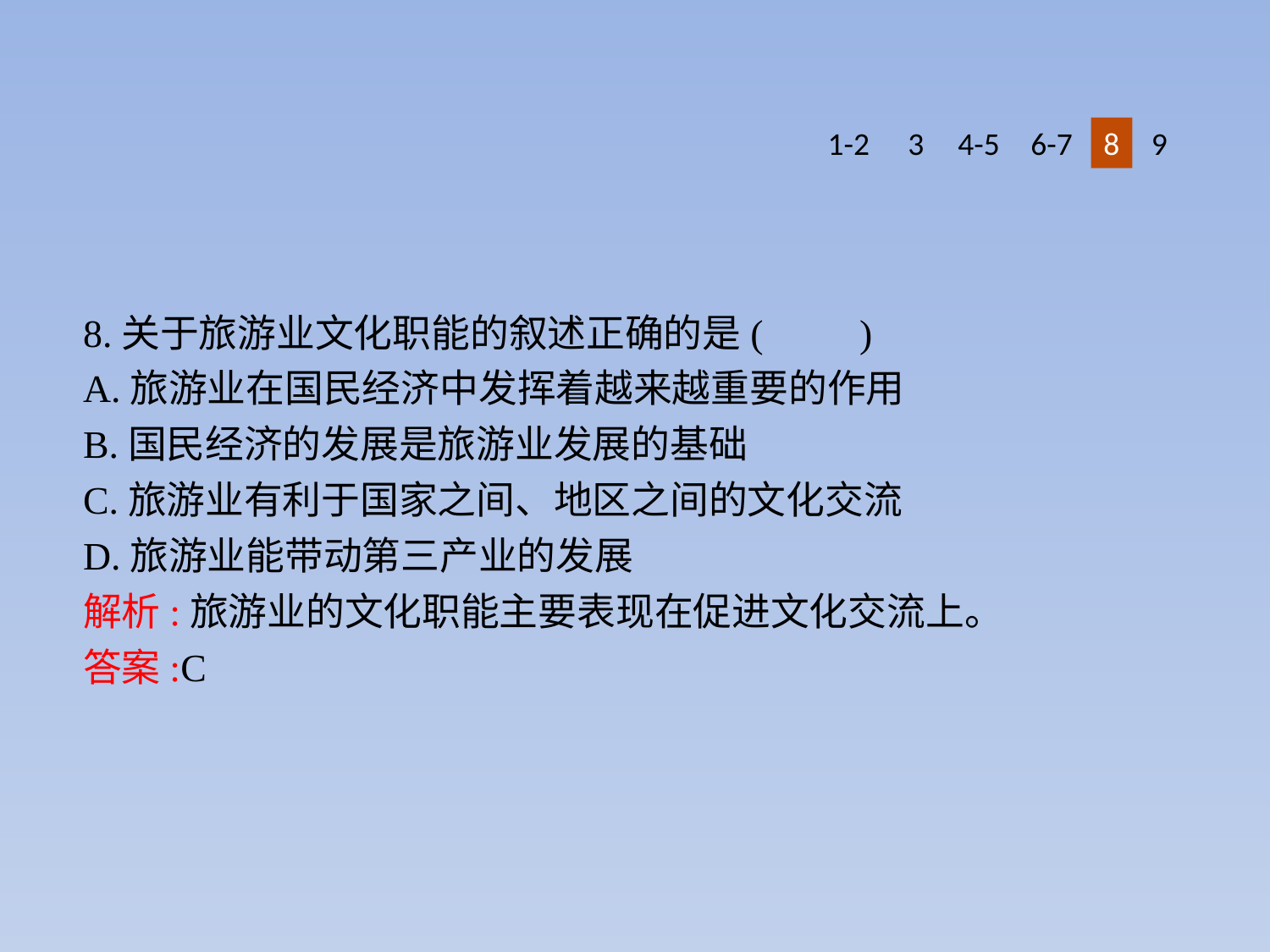

1-2
3
4-5
6-7
8
9
8.关于旅游业文化职能的叙述正确的是(　　)
A.旅游业在国民经济中发挥着越来越重要的作用
B.国民经济的发展是旅游业发展的基础
C.旅游业有利于国家之间、地区之间的文化交流
D.旅游业能带动第三产业的发展
解析:旅游业的文化职能主要表现在促进文化交流上。
答案:C